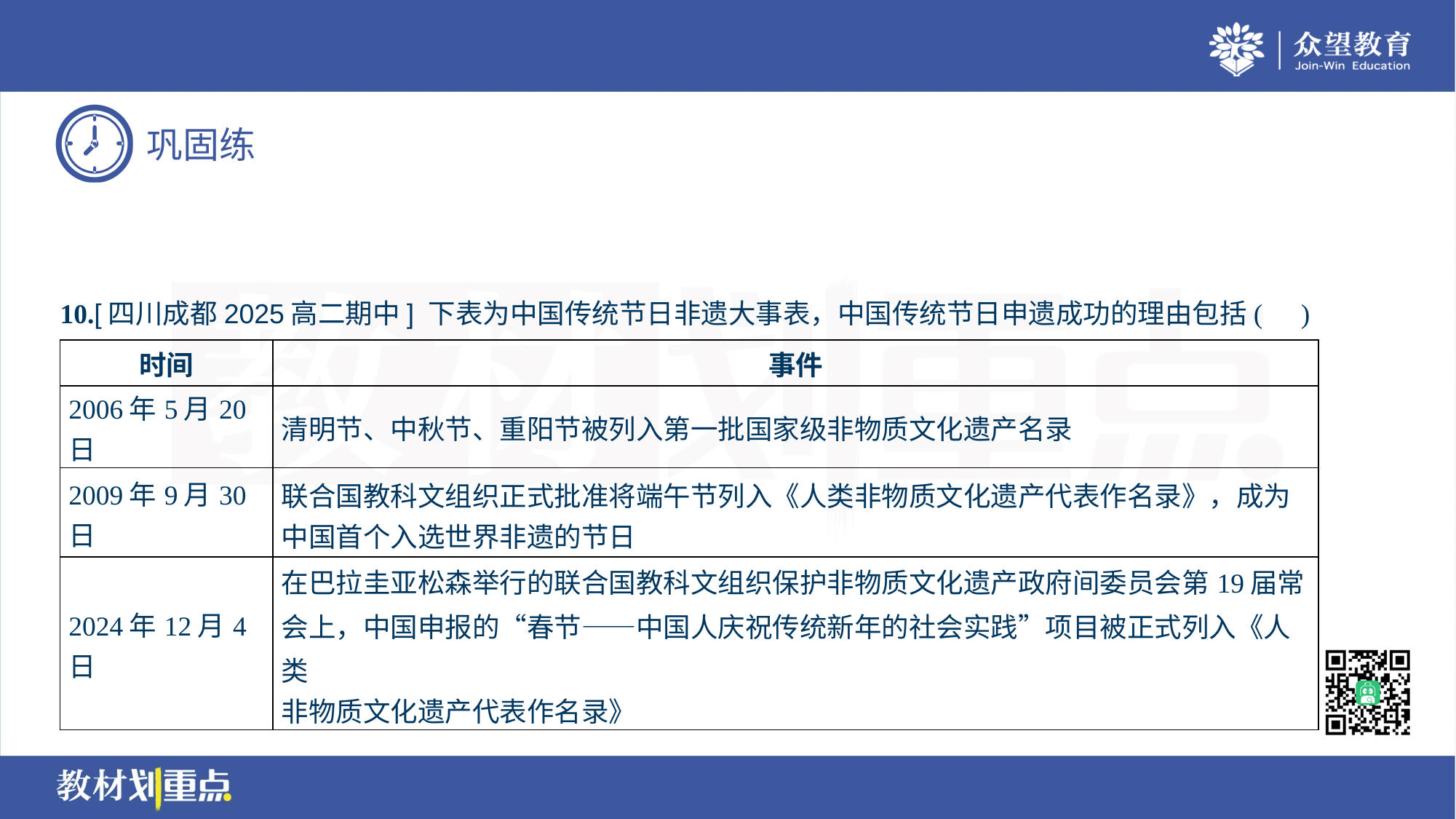

10.[四川成都2025高二期中] 下表为中国传统节日非遗大事表，中国传统节日申遗成功的理由包括(     )
| 时间 | 事件 |
| --- | --- |
| 2006年5月20日 | 清明节、中秋节、重阳节被列入第一批国家级非物质文化遗产名录 |
| 2009年9月30日 | 联合国教科文组织正式批准将端午节列入《人类非物质文化遗产代表作名录》，成为 中国首个入选世界非遗的节日 |
| 2024年12月4日 | 在巴拉圭亚松森举行的联合国教科文组织保护非物质文化遗产政府间委员会第19届常 会上，中国申报的“春节——中国人庆祝传统新年的社会实践”项目被正式列入《人类 非物质文化遗产代表作名录》 |